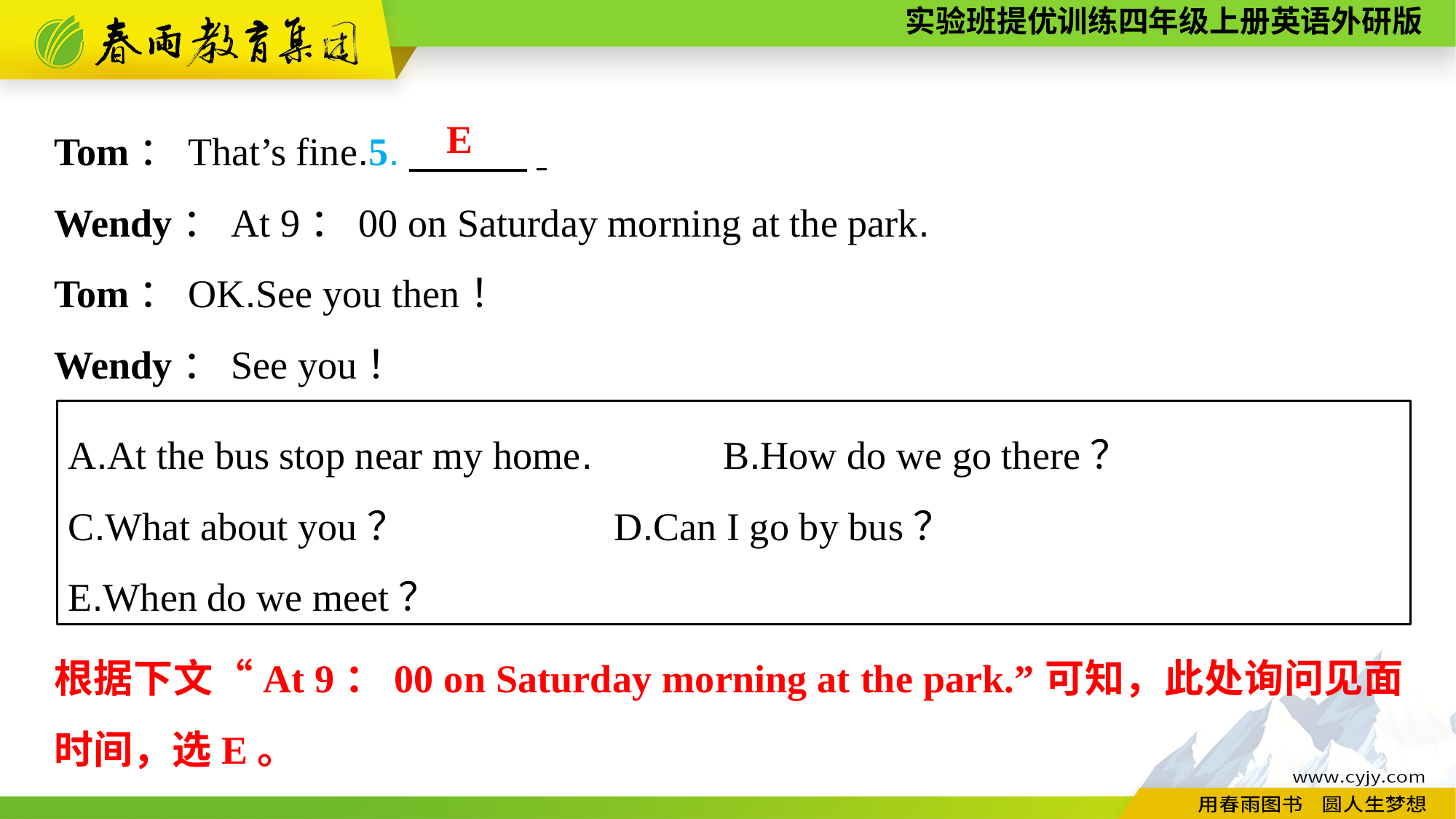

Tom：That’s fine.5.　　　.
Wendy：At 9：00 on Saturday morning at the park.
Tom：OK.See you then！
Wendy：See you！
E
A.At the bus stop near my home.　	B.How do we go there？
C.What about you？　		D.Can I go by bus？
E.When do we meet？
根据下文“At 9：00 on Saturday morning at the park.”可知，此处询问见面时间，选E。